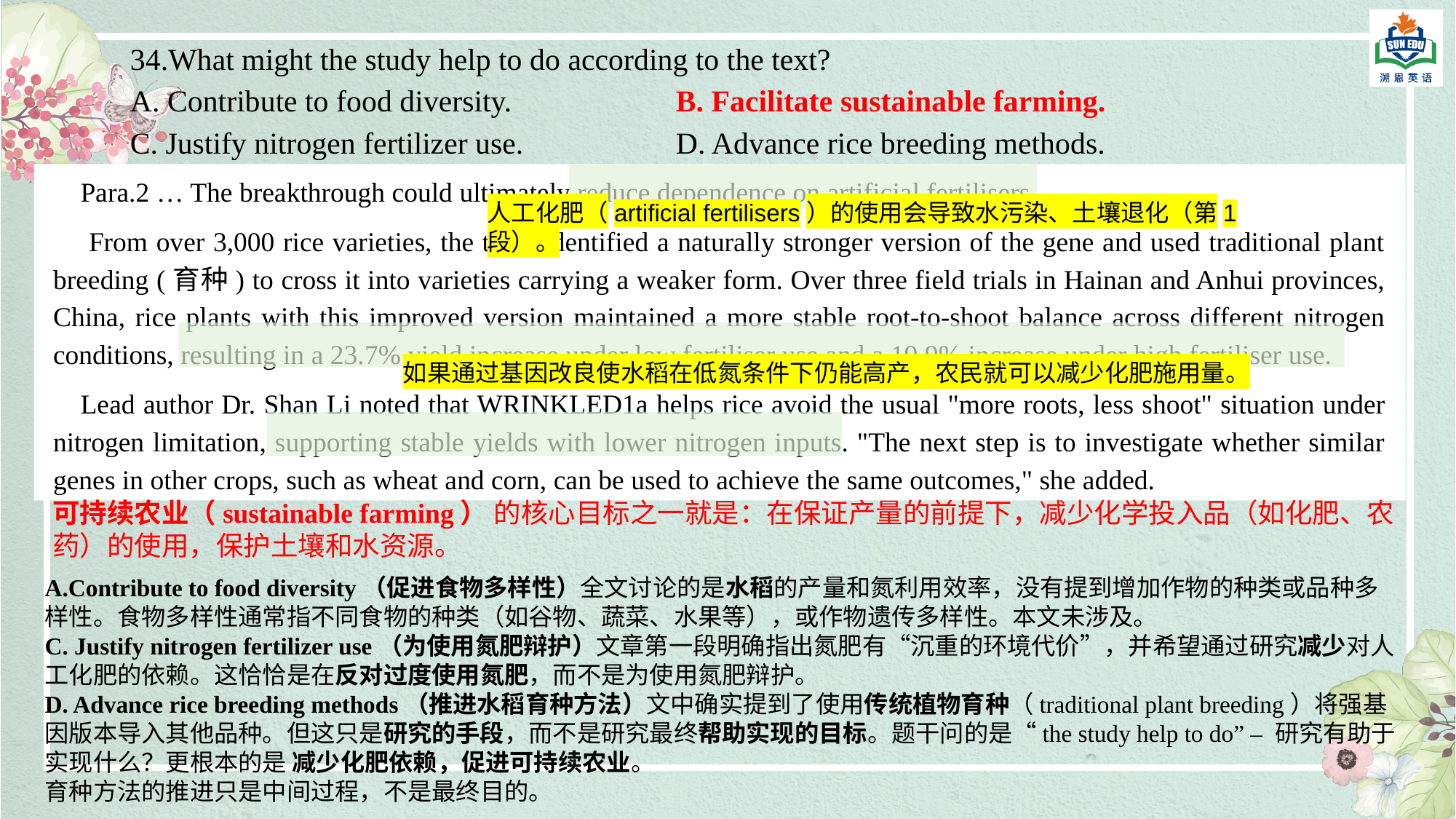

34.What might the study help to do according to the text?
A. Contribute to food diversity. 		B. Facilitate sustainable farming.
C. Justify nitrogen fertilizer use. 		D. Advance rice breeding methods.
Para.2 … The breakthrough could ultimately reduce dependence on artificial fertilisers.
 From over 3,000 rice varieties, the team identified a naturally stronger version of the gene and used traditional plant breeding (育种) to cross it into varieties carrying a weaker form. Over three field trials in Hainan and Anhui provinces, China, rice plants with this improved version maintained a more stable root-to-shoot balance across different nitrogen conditions, resulting in a 23.7% yield increase under low fertiliser use and a 19.9% increase under high fertiliser use.
Lead author Dr. Shan Li noted that WRINKLED1a helps rice avoid the usual "more roots, less shoot" situation under nitrogen limitation, supporting stable yields with lower nitrogen inputs. "The next step is to investigate whether similar genes in other crops, such as wheat and corn, can be used to achieve the same outcomes," she added.

人工化肥（artificial fertilisers）的使用会导致水污染、土壤退化（第1段）。

如果通过基因改良使水稻在低氮条件下仍能高产，农民就可以减少化肥施用量。

可持续农业（sustainable farming） 的核心目标之一就是：在保证产量的前提下，减少化学投入品（如化肥、农药）的使用，保护土壤和水资源。
A.Contribute to food diversity（促进食物多样性）全文讨论的是水稻的产量和氮利用效率，没有提到增加作物的种类或品种多样性。食物多样性通常指不同食物的种类（如谷物、蔬菜、水果等），或作物遗传多样性。本文未涉及。
C. Justify nitrogen fertilizer use（为使用氮肥辩护）文章第一段明确指出氮肥有“沉重的环境代价”，并希望通过研究减少对人工化肥的依赖。这恰恰是在反对过度使用氮肥，而不是为使用氮肥辩护。
D. Advance rice breeding methods（推进水稻育种方法）文中确实提到了使用传统植物育种（traditional plant breeding）将强基因版本导入其他品种。但这只是研究的手段，而不是研究最终帮助实现的目标。题干问的是“the study help to do” – 研究有助于实现什么？更根本的是 减少化肥依赖，促进可持续农业。
育种方法的推进只是中间过程，不是最终目的。